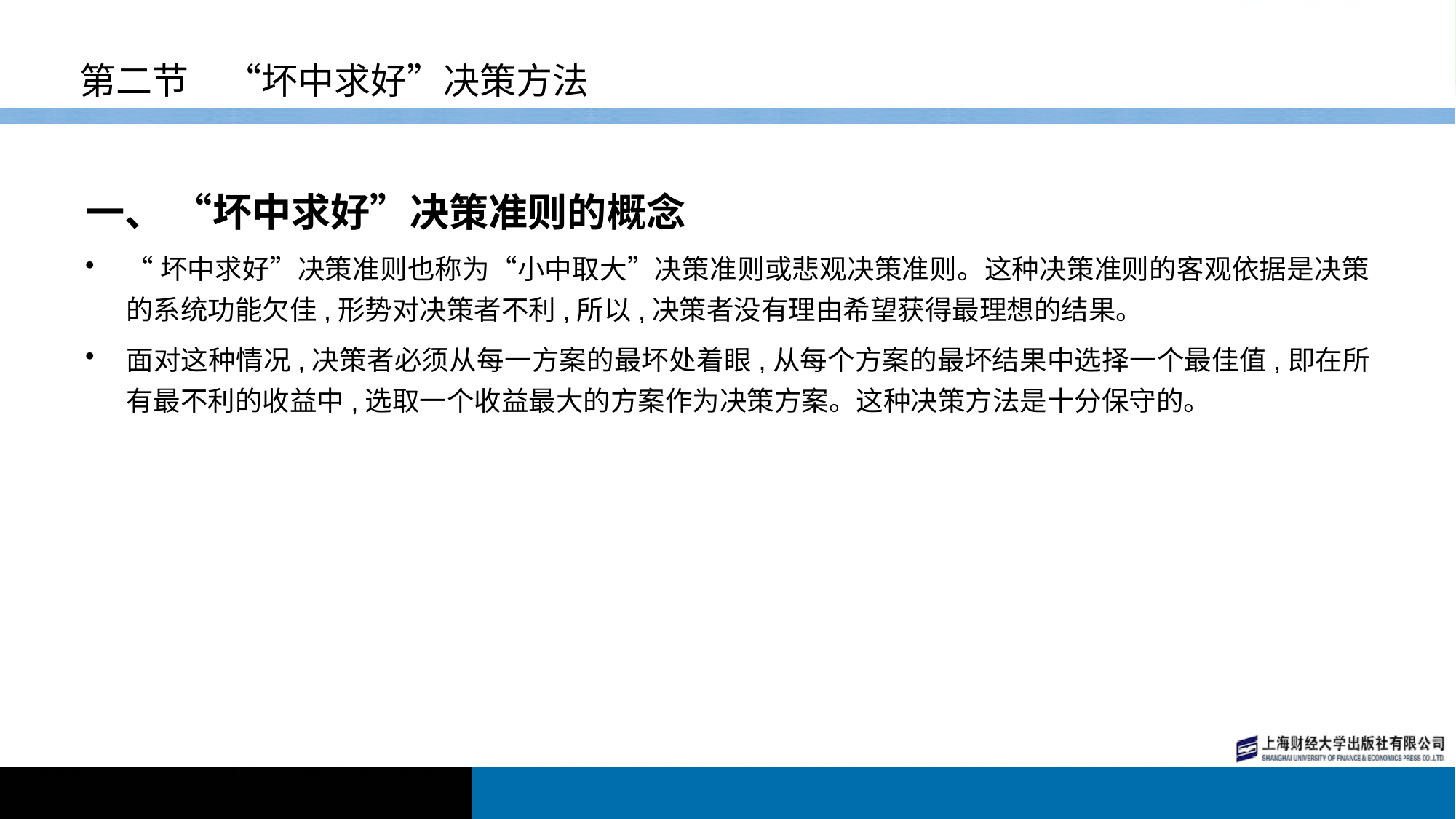

# 第二节　“坏中求好”决策方法
一、 “坏中求好”决策准则的概念
“坏中求好”决策准则也称为“小中取大”决策准则或悲观决策准则。这种决策准则的客观依据是决策的系统功能欠佳,形势对决策者不利,所以,决策者没有理由希望获得最理想的结果。
面对这种情况,决策者必须从每一方案的最坏处着眼,从每个方案的最坏结果中选择一个最佳值,即在所有最不利的收益中,选取一个收益最大的方案作为决策方案。这种决策方法是十分保守的。
5